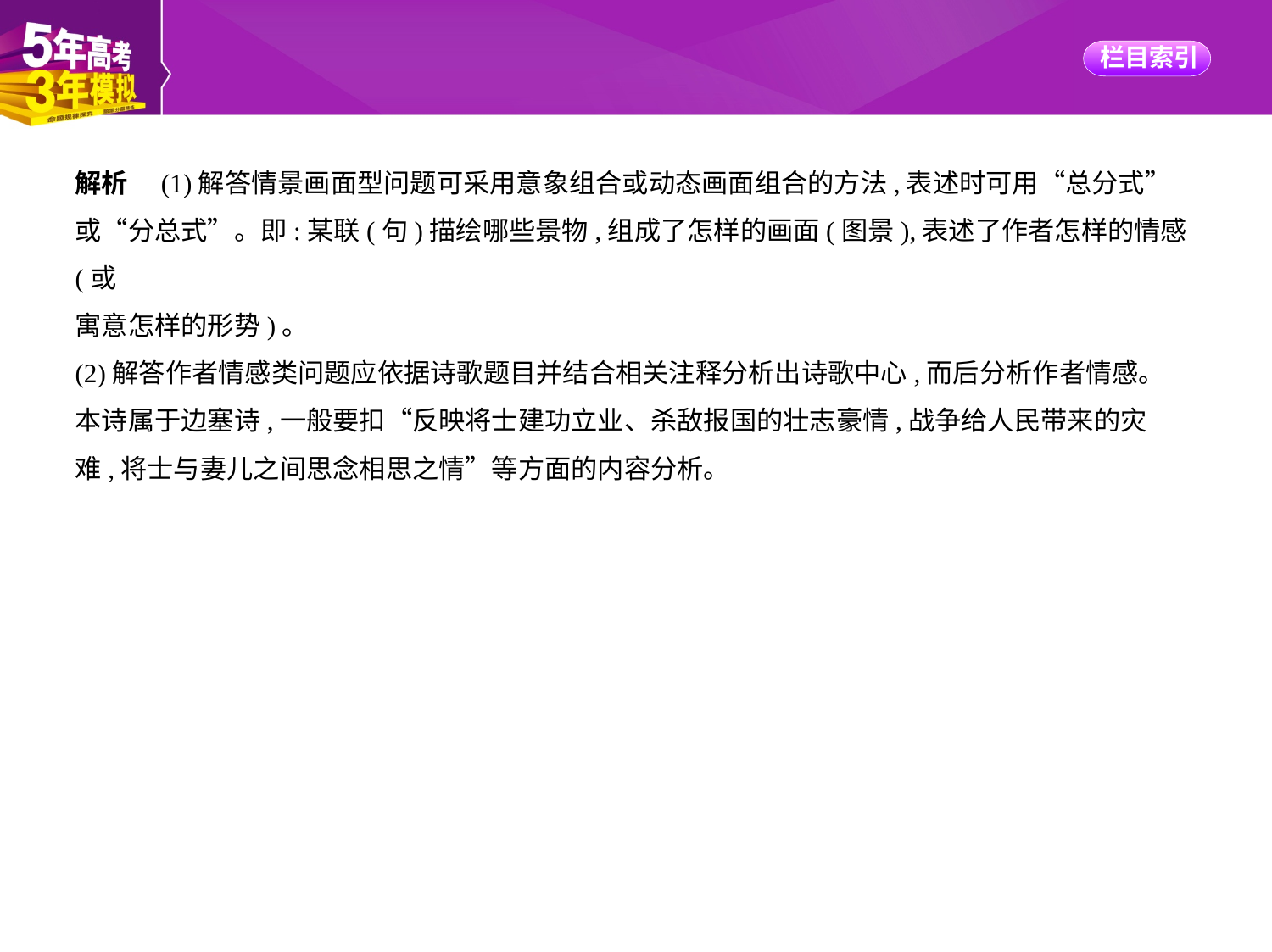

解析　(1)解答情景画面型问题可采用意象组合或动态画面组合的方法,表述时可用“总分式”
或“分总式”。即:某联(句)描绘哪些景物,组成了怎样的画面(图景),表述了作者怎样的情感(或
寓意怎样的形势)。
(2)解答作者情感类问题应依据诗歌题目并结合相关注释分析出诗歌中心,而后分析作者情感。
本诗属于边塞诗,一般要扣“反映将士建功立业、杀敌报国的壮志豪情,战争给人民带来的灾
难,将士与妻儿之间思念相思之情”等方面的内容分析。